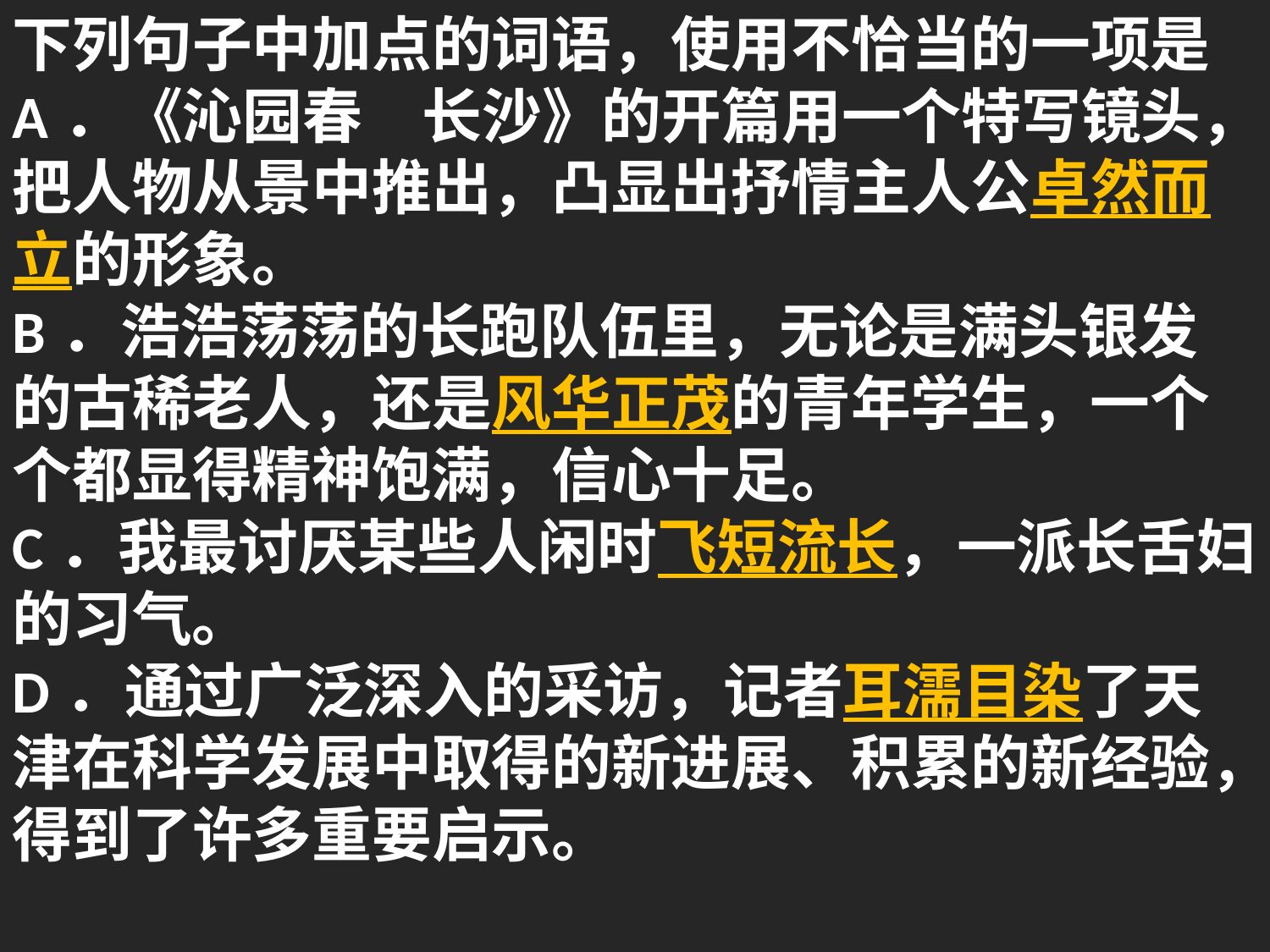

下列句子中加点的词语，使用不恰当的一项是
A．《沁园春　长沙》的开篇用一个特写镜头，把人物从景中推出，凸显出抒情主人公卓然而立的形象。
B．浩浩荡荡的长跑队伍里，无论是满头银发的古稀老人，还是风华正茂的青年学生，一个个都显得精神饱满，信心十足。
C．我最讨厌某些人闲时飞短流长，一派长舌妇的习气。
D．通过广泛深入的采访，记者耳濡目染了天津在科学发展中取得的新进展、积累的新经验，得到了许多重要启示。